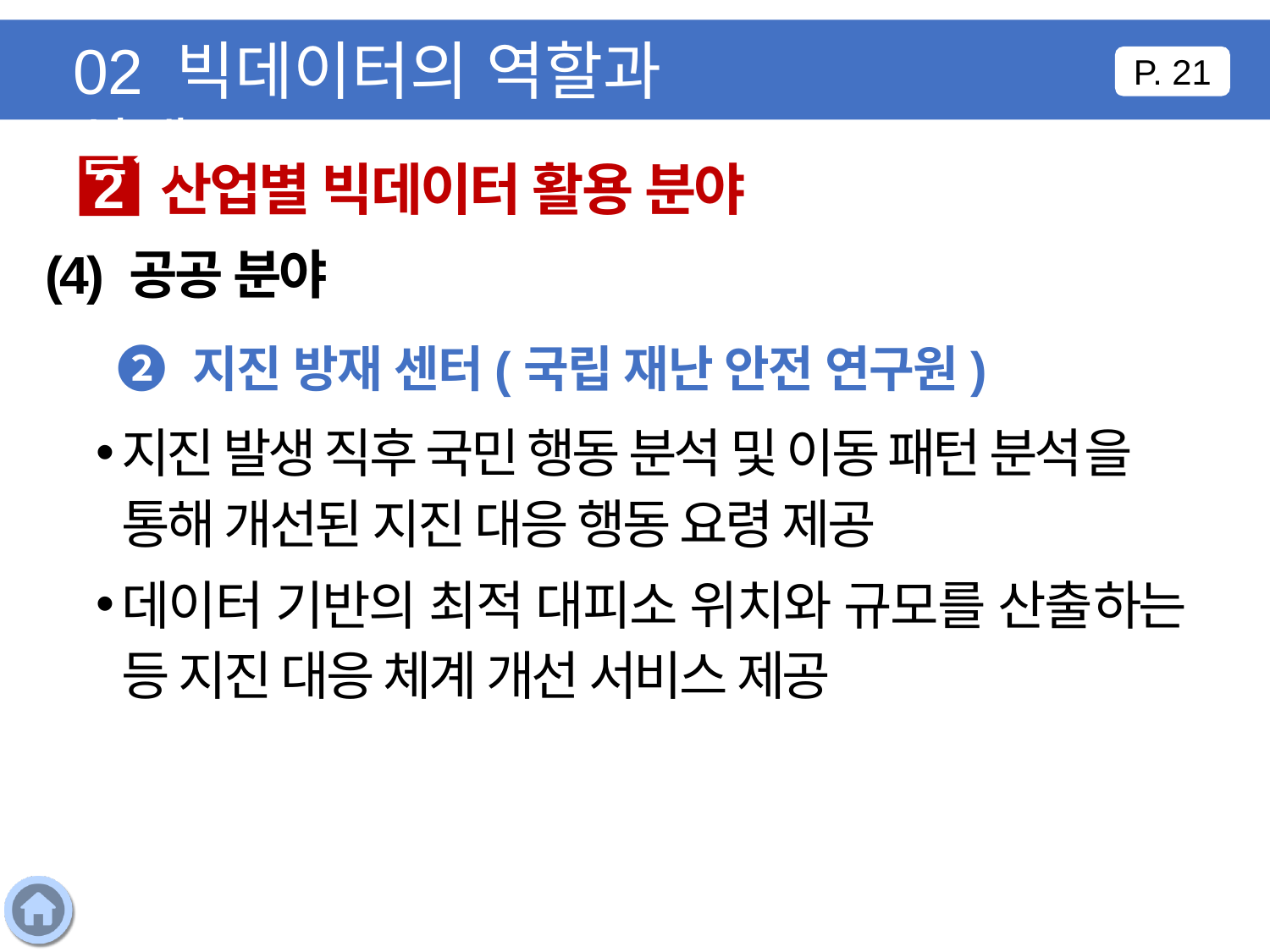

02 빅데이터의 역할과 실제
P. 21
산업별 빅데이터 활용 분야
2
(4) 공공 분야
❷ 지진 방재 센터(국립 재난 안전 연구원)
지진 발생 직후 국민 행동 분석 및 이동 패턴 분석을 통해 개선된 지진 대응 행동 요령 제공
데이터 기반의 최적 대피소 위치와 규모를 산출하는 등 지진 대응 체계 개선 서비스 제공